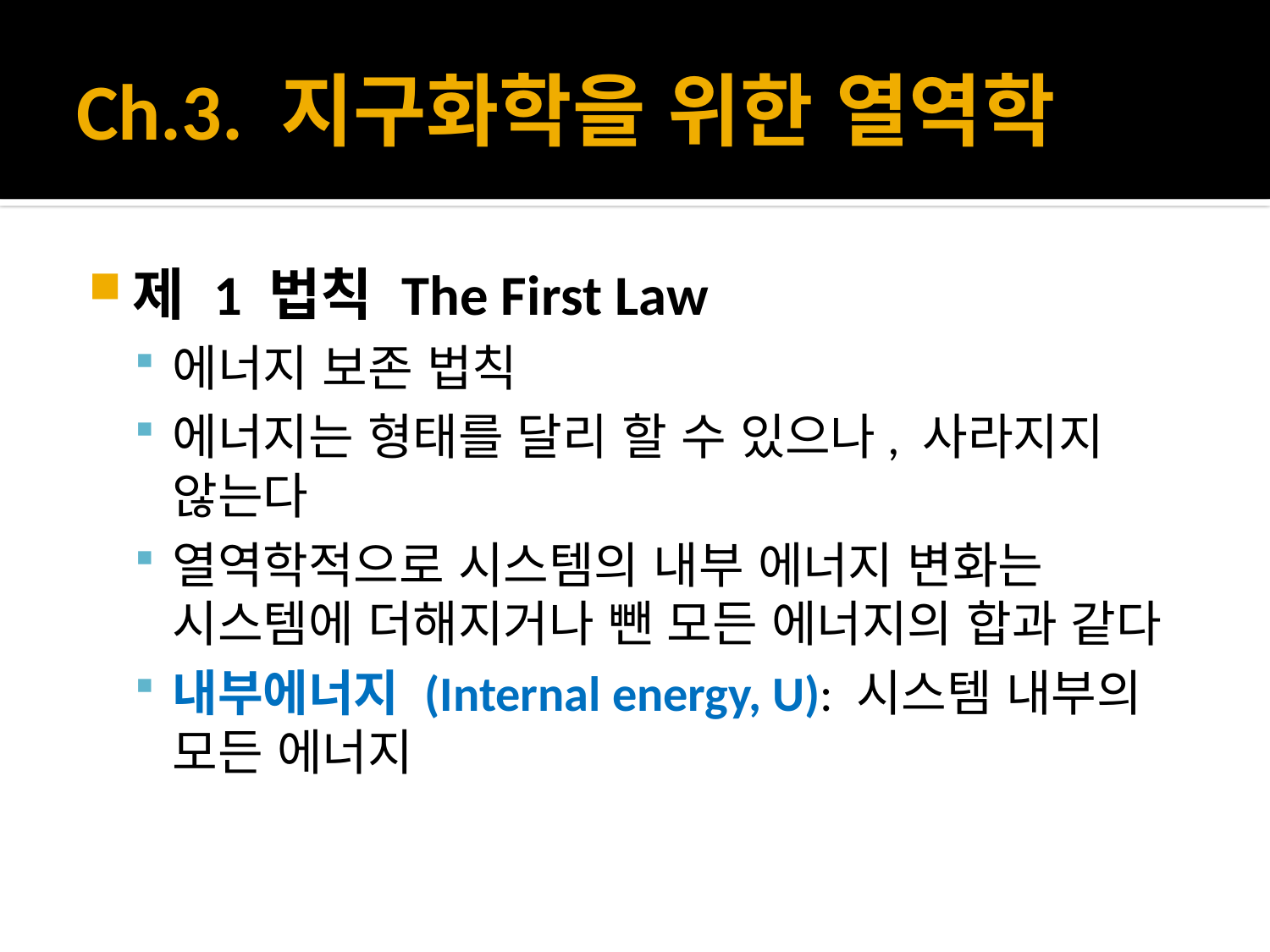

# Ch.3. 지구화학을 위한 열역학
제 1 법칙 The First Law
에너지 보존 법칙
에너지는 형태를 달리 할 수 있으나, 사라지지 않는다
열역학적으로 시스템의 내부 에너지 변화는 시스템에 더해지거나 뺀 모든 에너지의 합과 같다
내부에너지 (Internal energy, U): 시스템 내부의 모든 에너지